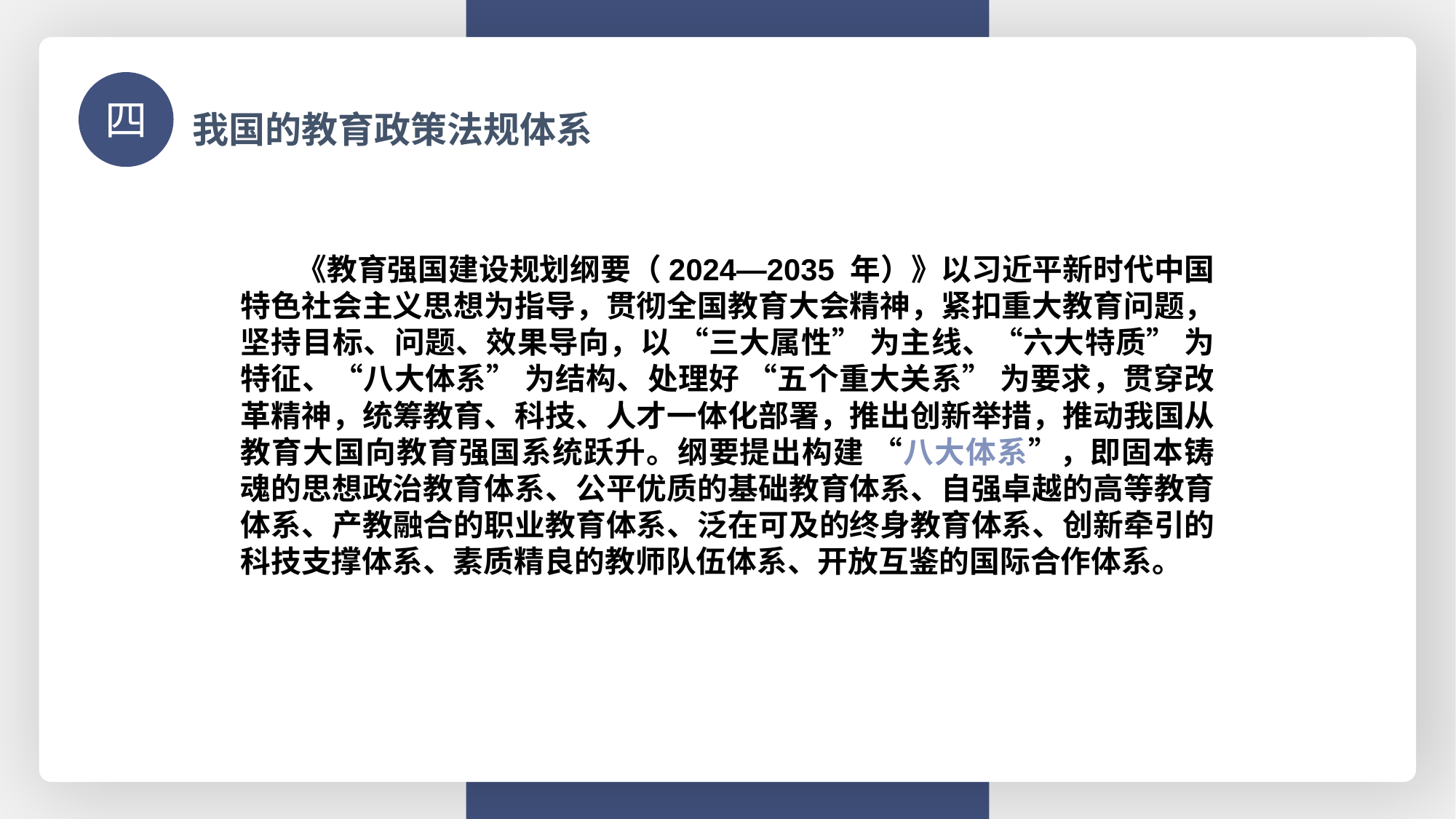

我国的教育政策法规体系
四
       《教育强国建设规划纲要（2024—2035 年）》以习近平新时代中国特色社会主义思想为指导，贯彻全国教育大会精神，紧扣重大教育问题，坚持目标、问题、效果导向，以 “三大属性” 为主线、“六大特质” 为特征、“八大体系” 为结构、处理好 “五个重大关系” 为要求，贯穿改革精神，统筹教育、科技、人才一体化部署，推出创新举措，推动我国从教育大国向教育强国系统跃升。纲要提出构建 “八大体系”，即固本铸魂的思想政治教育体系、公平优质的基础教育体系、自强卓越的高等教育体系、产教融合的职业教育体系、泛在可及的终身教育体系、创新牵引的科技支撑体系、素质精良的教师队伍体系、开放互鉴的国际合作体系。